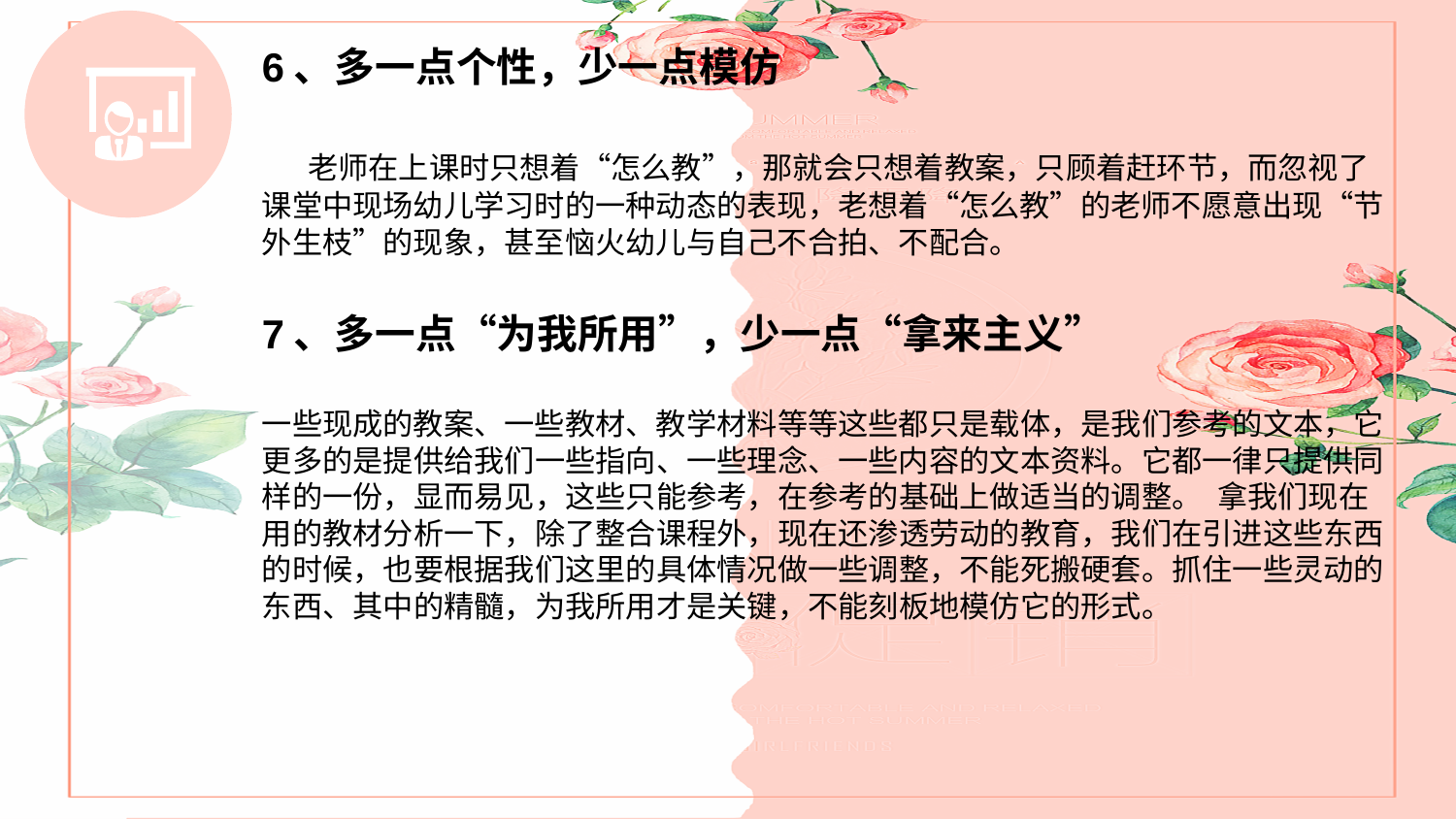

6、多一点个性，少一点模仿

     老师在上课时只想着“怎么教”，那就会只想着教案，只顾着赶环节，而忽视了课堂中现场幼儿学习时的一种动态的表现，老想着“怎么教”的老师不愿意出现“节外生枝”的现象，甚至恼火幼儿与自己不合拍、不配合。

7、多一点“为我所用”，少一点“拿来主义”

一些现成的教案、一些教材、教学材料等等这些都只是载体，是我们参考的文本，它更多的是提供给我们一些指向、一些理念、一些内容的文本资料。它都一律只提供同样的一份，显而易见，这些只能参考，在参考的基础上做适当的调整。 拿我们现在用的教材分析一下，除了整合课程外，现在还渗透劳动的教育，我们在引进这些东西的时候，也要根据我们这里的具体情况做一些调整，不能死搬硬套。抓住一些灵动的东西、其中的精髓，为我所用才是关键，不能刻板地模仿它的形式。